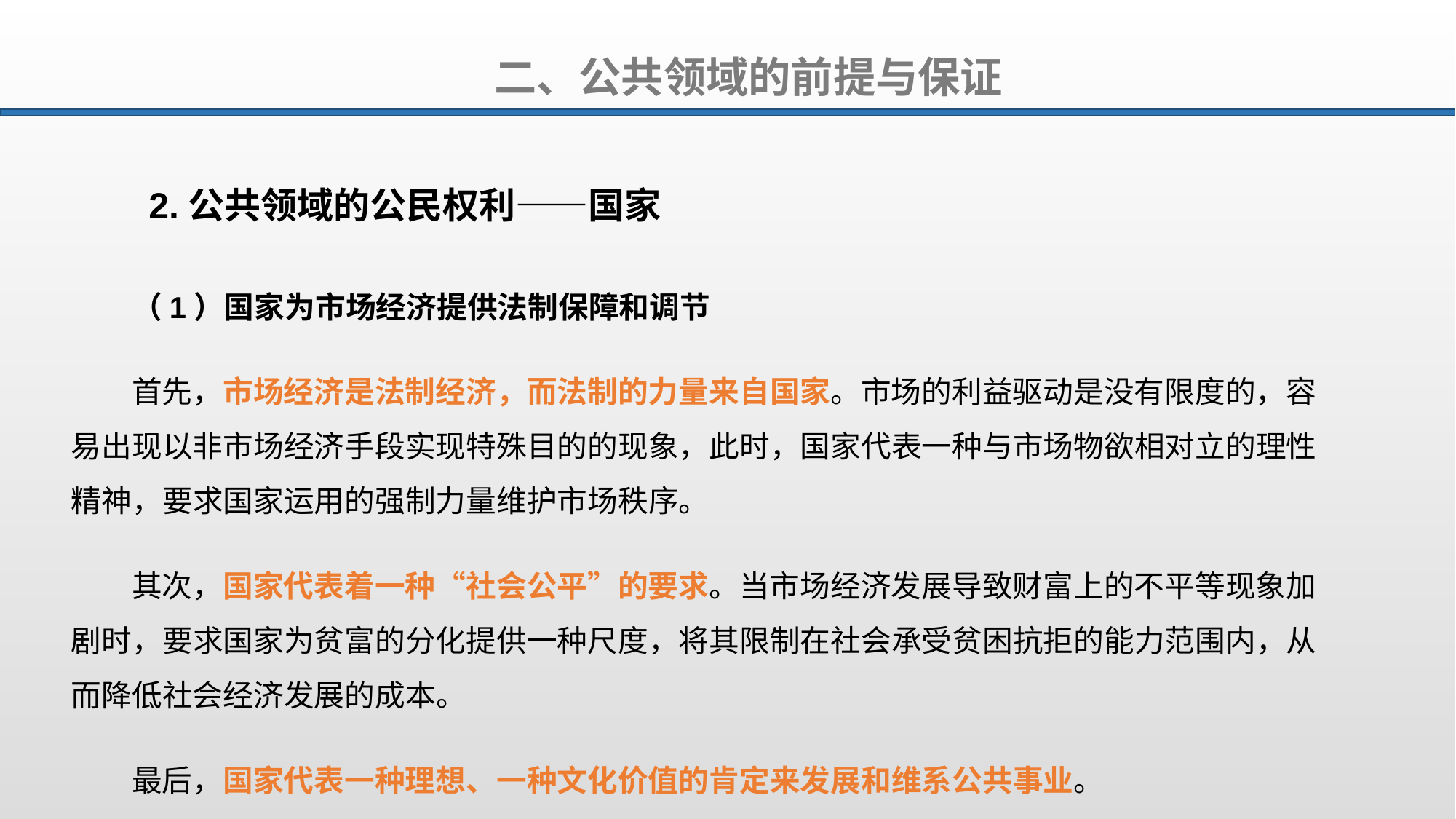

二、公共领域的前提与保证

2.公共领域的公民权利——国家
（1）国家为市场经济提供法制保障和调节
首先，市场经济是法制经济，而法制的力量来自国家。市场的利益驱动是没有限度的，容易出现以非市场经济手段实现特殊目的的现象，此时，国家代表一种与市场物欲相对立的理性精神，要求国家运用的强制力量维护市场秩序。
其次，国家代表着一种“社会公平”的要求。当市场经济发展导致财富上的不平等现象加剧时，要求国家为贫富的分化提供一种尺度，将其限制在社会承受贫困抗拒的能力范围内，从而降低社会经济发展的成本。
最后，国家代表一种理想、一种文化价值的肯定来发展和维系公共事业。